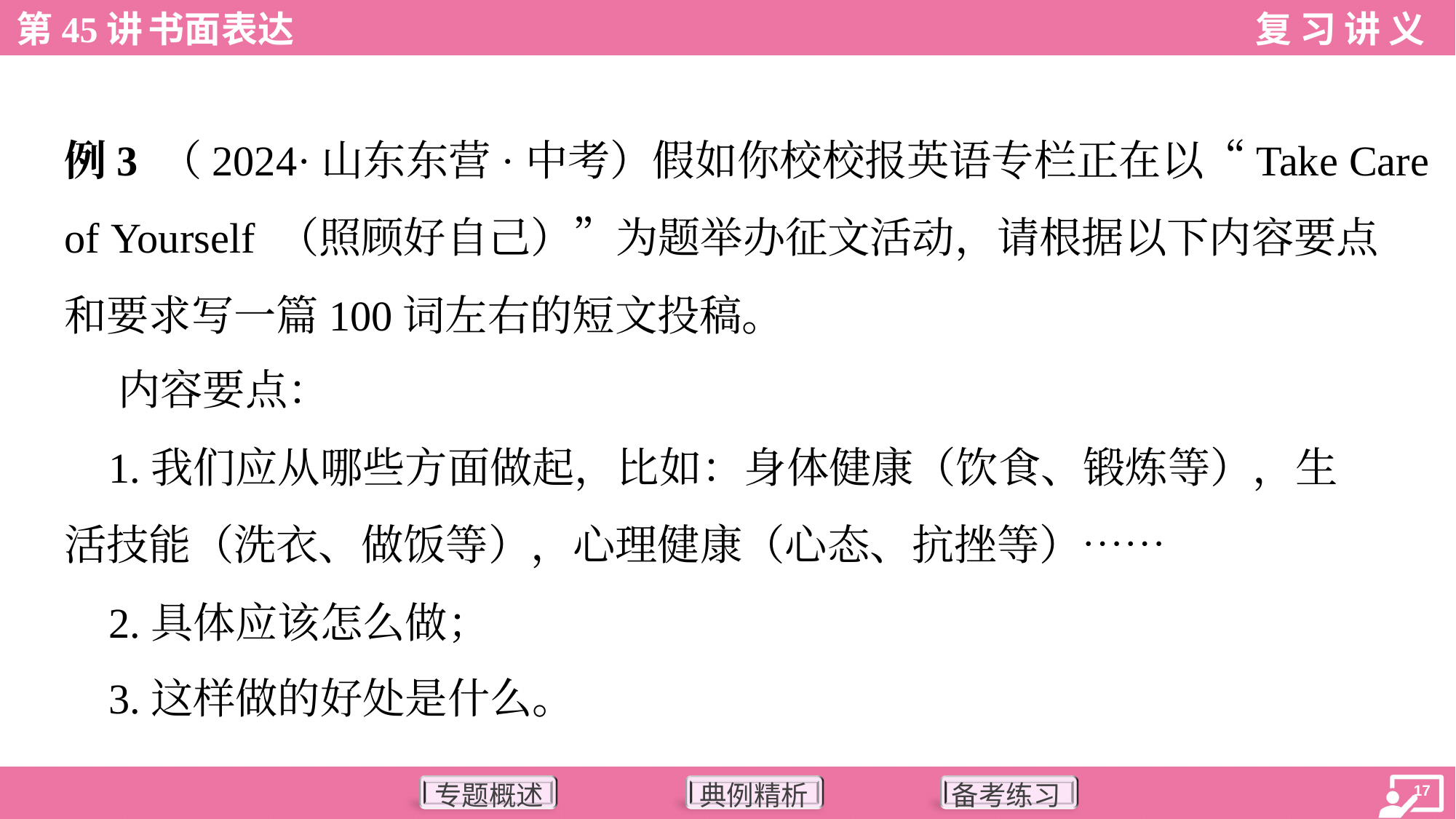

例3 （2024·山东东营·中考）假如你校校报英语专栏正在以“Take Care
of Yourself （照顾好自己）”为题举办征文活动，请根据以下内容要点
和要求写一篇100词左右的短文投稿。
    内容要点：
    1.我们应从哪些方面做起，比如：身体健康（饮食、锻炼等），生
活技能（洗衣、做饭等），心理健康（心态、抗挫等）……
    2.具体应该怎么做；
    3.这样做的好处是什么。